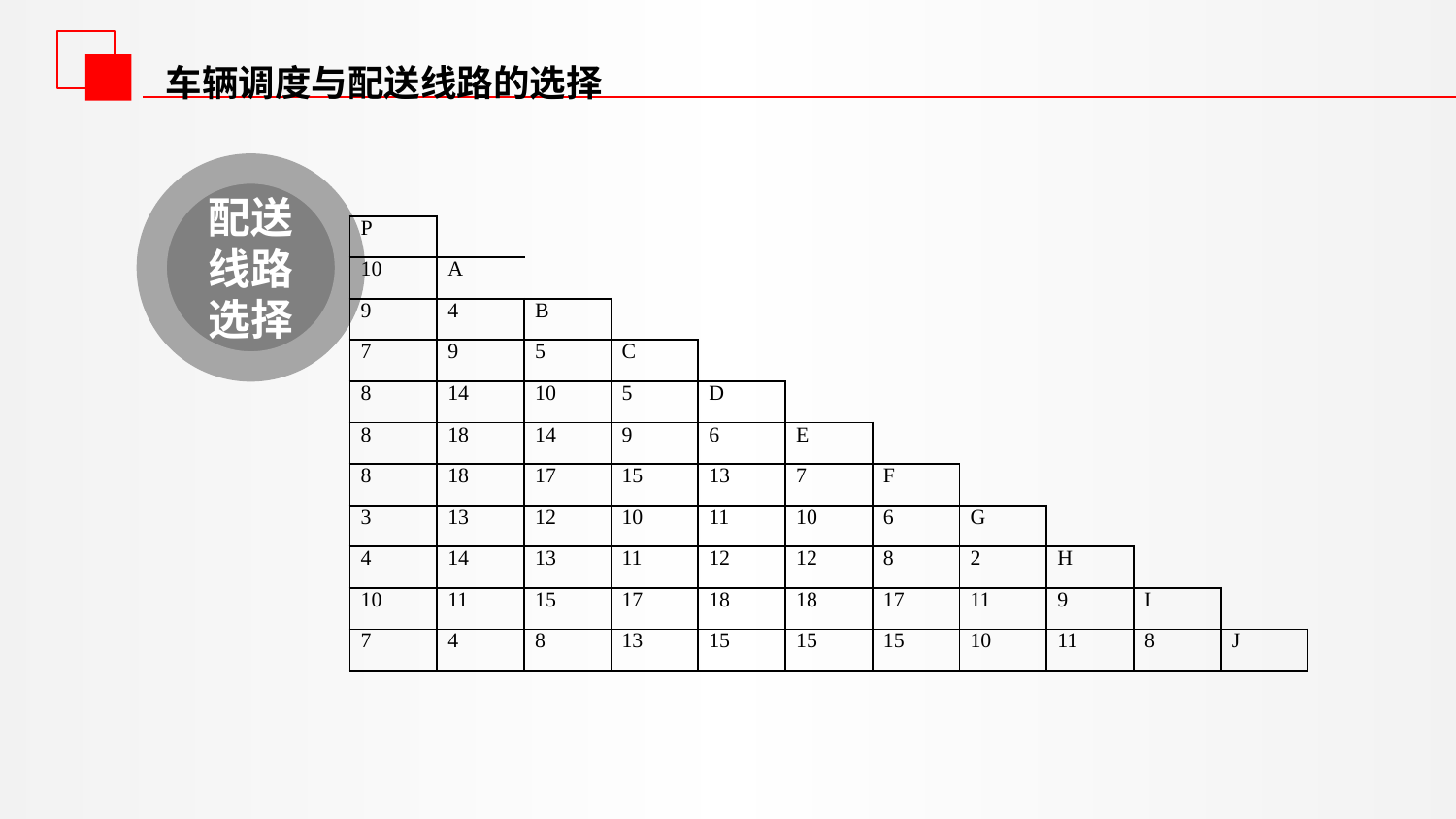

车辆调度与配送线路的选择
配送线路选择
| P |  |  |  |  |  |  |  |  |  |  |
| --- | --- | --- | --- | --- | --- | --- | --- | --- | --- | --- |
| 10 | A |  |  |  |  |  |  |  |  |  |
| 9 | 4 | B |  |  |  |  |  |  |  |  |
| 7 | 9 | 5 | C |  |  |  |  |  |  |  |
| 8 | 14 | 10 | 5 | D |  |  |  |  |  |  |
| 8 | 18 | 14 | 9 | 6 | E |  |  |  |  |  |
| 8 | 18 | 17 | 15 | 13 | 7 | F |  |  |  |  |
| 3 | 13 | 12 | 10 | 11 | 10 | 6 | G |  |  |  |
| 4 | 14 | 13 | 11 | 12 | 12 | 8 | 2 | H |  |  |
| 10 | 11 | 15 | 17 | 18 | 18 | 17 | 11 | 9 | I |  |
| 7 | 4 | 8 | 13 | 15 | 15 | 15 | 10 | 11 | 8 | J |